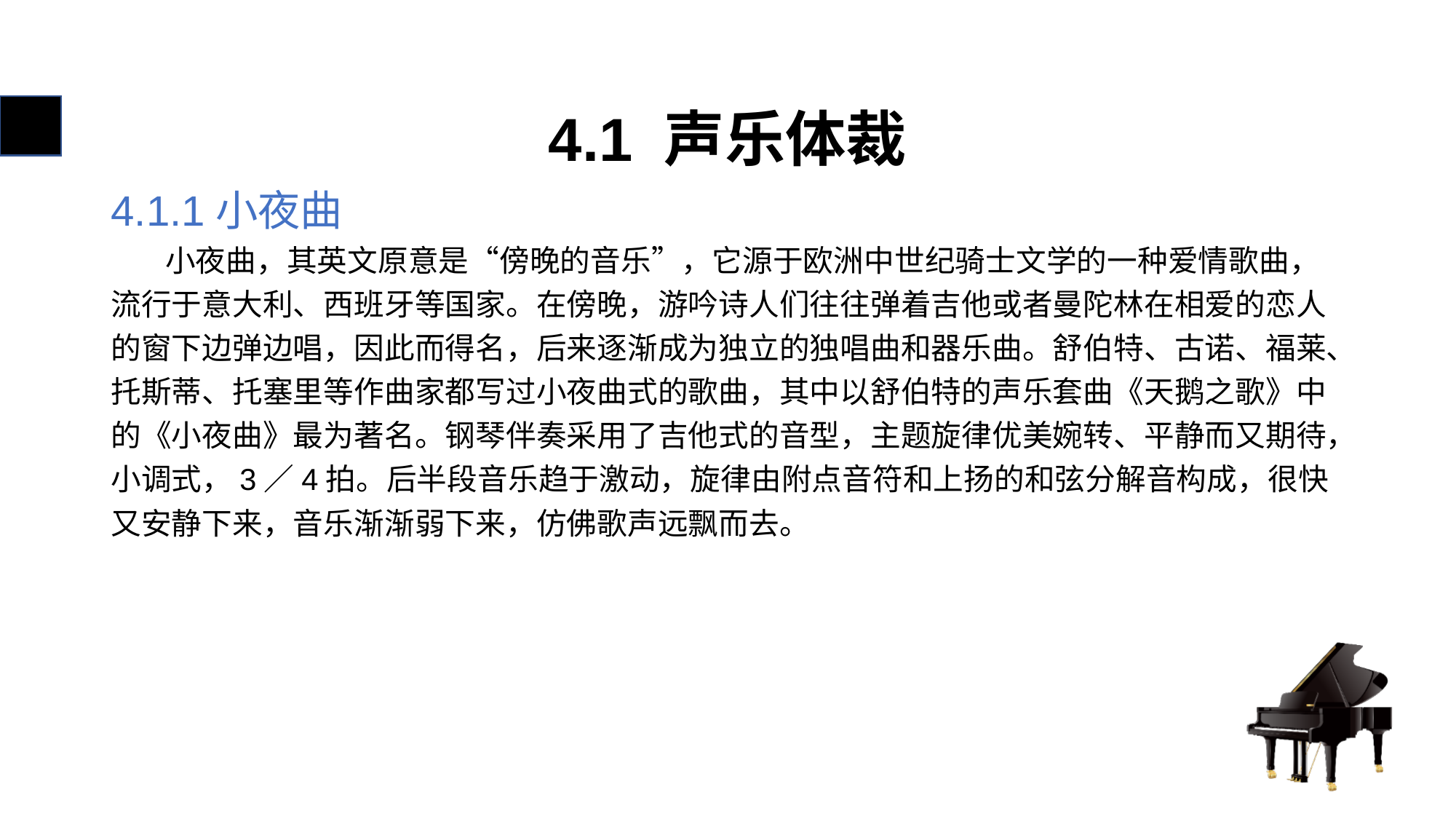

# 4.1 声乐体裁
4.1.1小夜曲
       小夜曲，其英文原意是“傍晚的音乐”，它源于欧洲中世纪骑士文学的一种爱情歌曲，流行于意大利、西班牙等国家。在傍晚，游吟诗人们往往弹着吉他或者曼陀林在相爱的恋人的窗下边弹边唱，因此而得名，后来逐渐成为独立的独唱曲和器乐曲。舒伯特、古诺、福莱、托斯蒂、托塞里等作曲家都写过小夜曲式的歌曲，其中以舒伯特的声乐套曲《天鹅之歌》中的《小夜曲》最为著名。钢琴伴奏采用了吉他式的音型，主题旋律优美婉转、平静而又期待，小调式，3／4拍。后半段音乐趋于激动，旋律由附点音符和上扬的和弦分解音构成，很快又安静下来，音乐渐渐弱下来，仿佛歌声远飘而去。